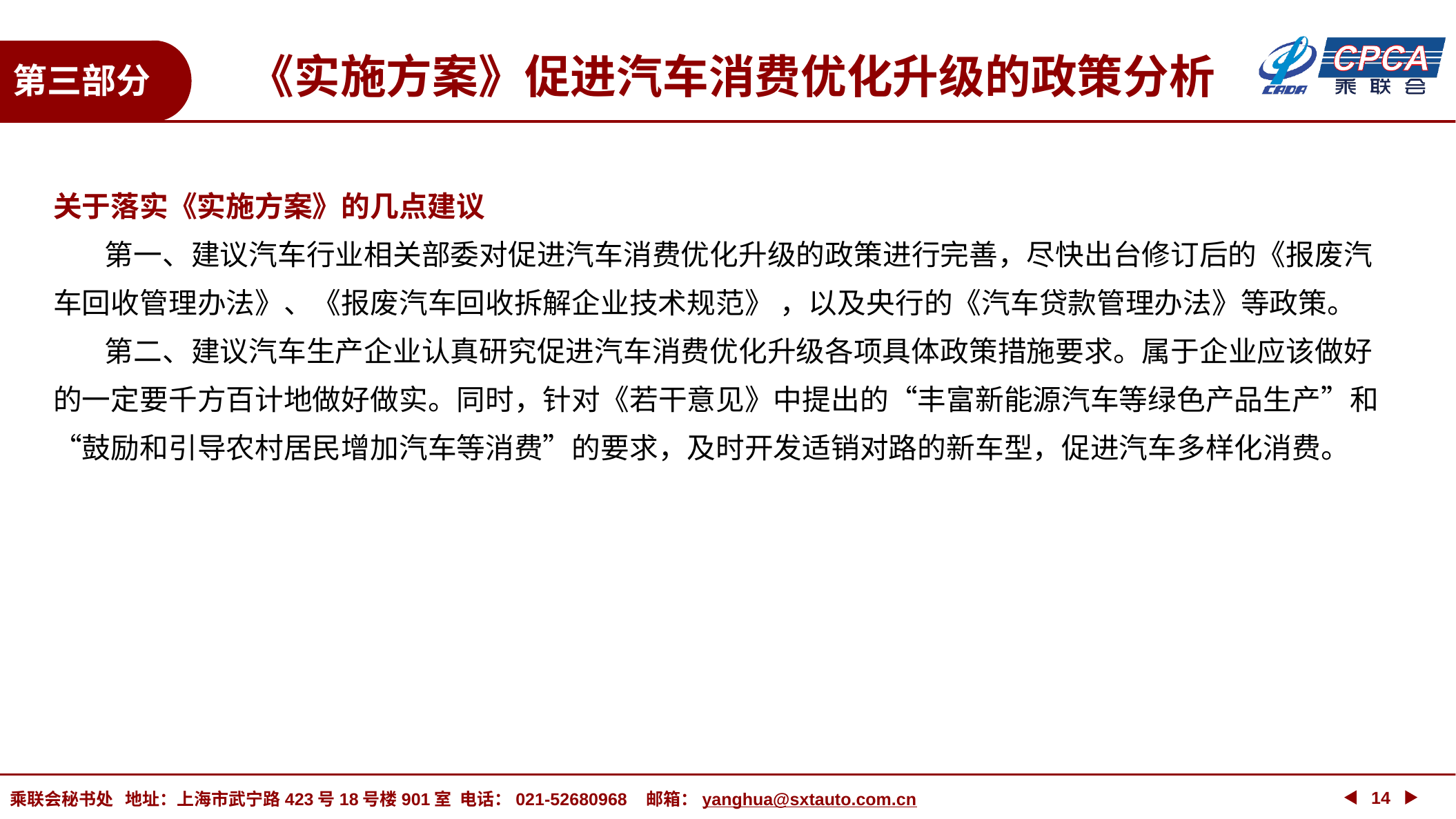

《实施方案》促进汽车消费优化升级的政策分析
第三部分
关于落实《实施方案》的几点建议
       第一、建议汽车行业相关部委对促进汽车消费优化升级的政策进行完善，尽快出台修订后的《报废汽车回收管理办法》、《报废汽车回收拆解企业技术规范》 ，以及央行的《汽车贷款管理办法》等政策。
       第二、建议汽车生产企业认真研究促进汽车消费优化升级各项具体政策措施要求。属于企业应该做好的一定要千方百计地做好做实。同时，针对《若干意见》中提出的“丰富新能源汽车等绿色产品生产”和“鼓励和引导农村居民增加汽车等消费”的要求，及时开发适销对路的新车型，促进汽车多样化消费。